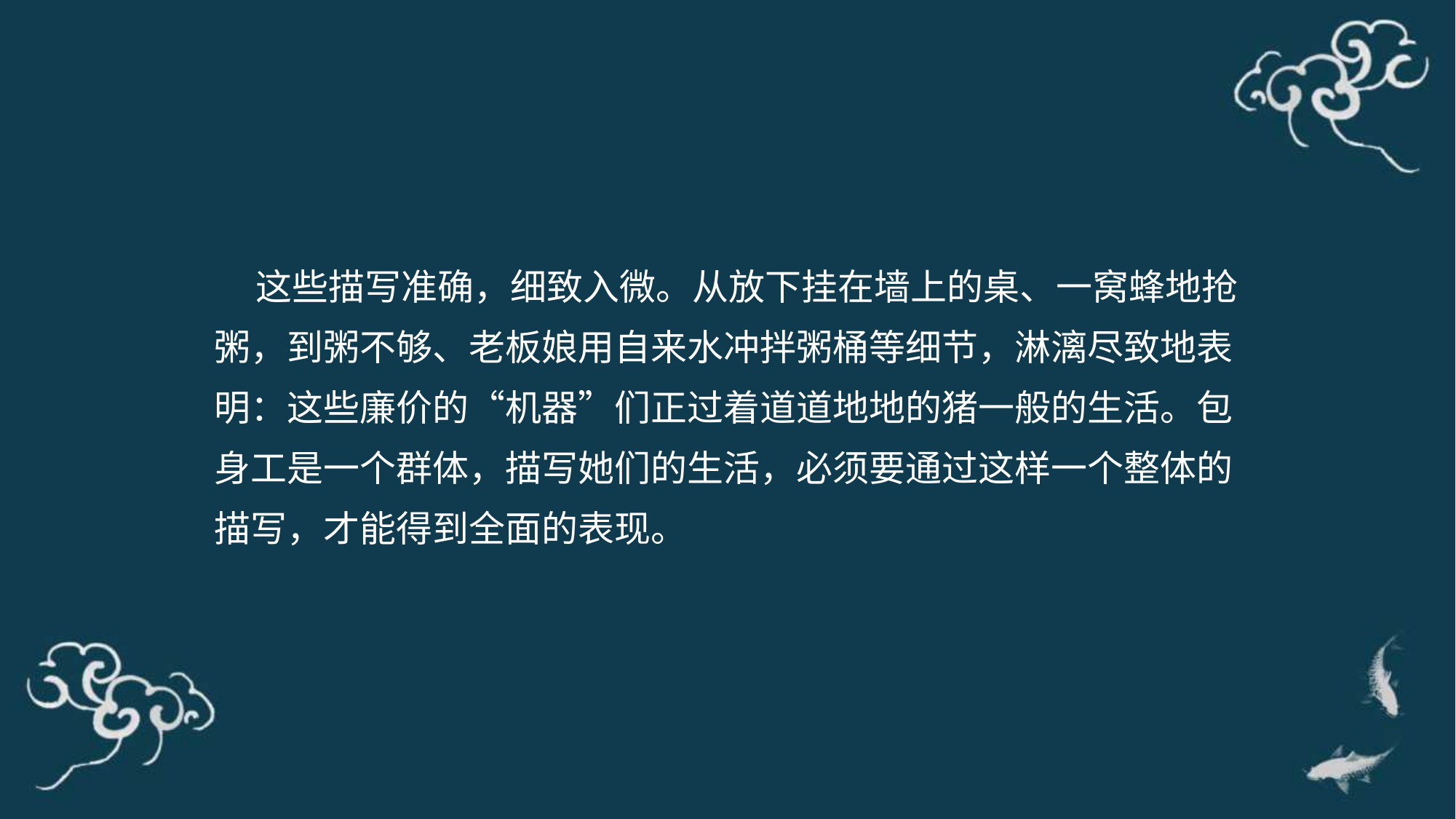

这些描写准确，细致入微。从放下挂在墙上的桌、一窝蜂地抢粥，到粥不够、老板娘用自来水冲拌粥桶等细节，淋漓尽致地表明：这些廉价的“机器”们正过着道道地地的猪一般的生活。包身工是一个群体，描写她们的生活，必须要通过这样一个整体的描写，才能得到全面的表现。